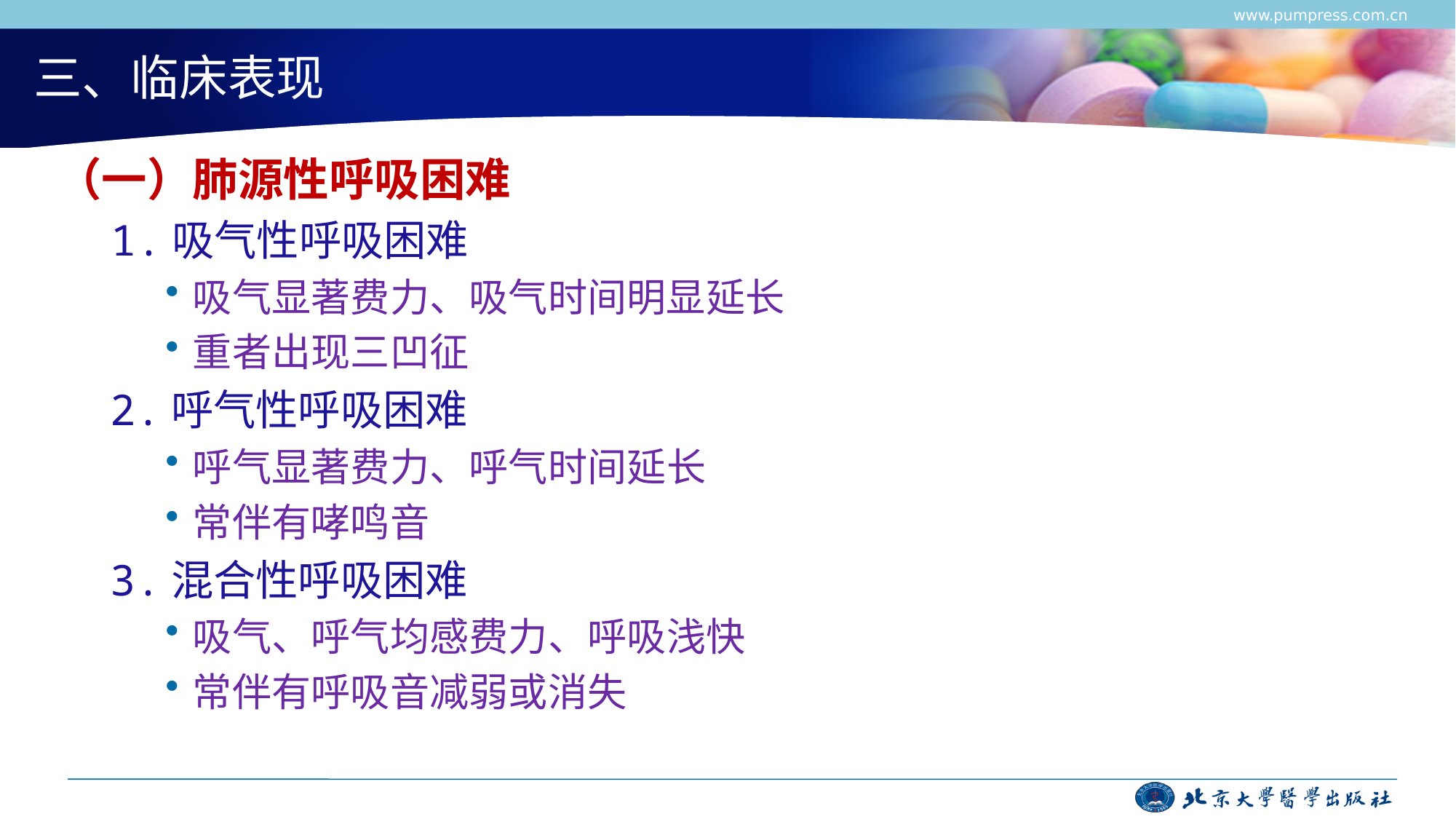

www.pumpress.com.cn
# 三、临床表现
（一）肺源性呼吸困难
1.吸气性呼吸困难
吸气显著费力、吸气时间明显延长
重者出现三凹征
2.呼气性呼吸困难
呼气显著费力、呼气时间延长
常伴有哮鸣音
3.混合性呼吸困难
吸气、呼气均感费力、呼吸浅快
常伴有呼吸音减弱或消失